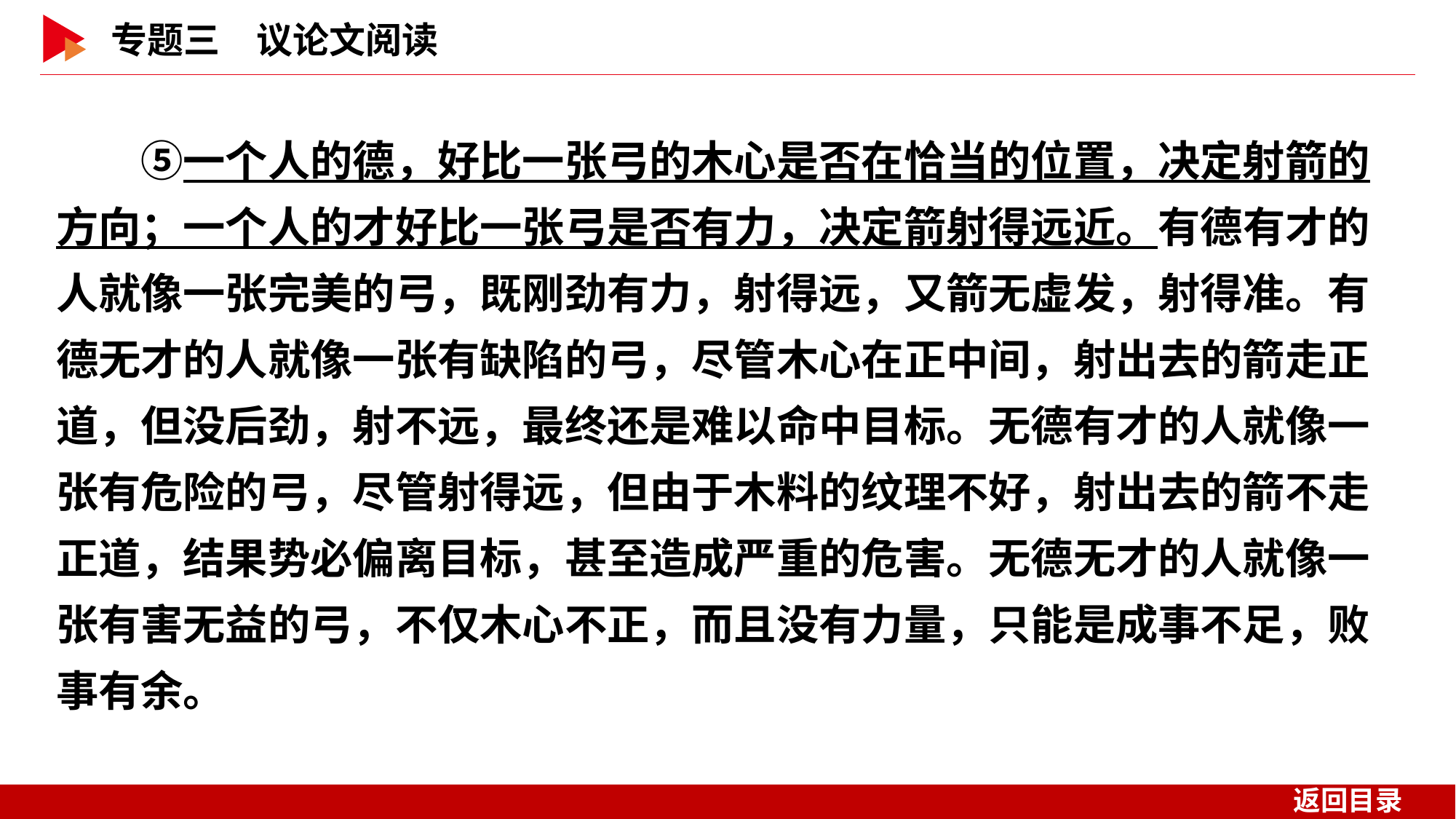

⑤一个人的德，好比一张弓的木心是否在恰当的位置，决定射箭的方向；一个人的才好比一张弓是否有力，决定箭射得远近。有德有才的人就像一张完美的弓，既刚劲有力，射得远，又箭无虚发，射得准。有德无才的人就像一张有缺陷的弓，尽管木心在正中间，射出去的箭走正道，但没后劲，射不远，最终还是难以命中目标。无德有才的人就像一张有危险的弓，尽管射得远，但由于木料的纹理不好，射出去的箭不走正道，结果势必偏离目标，甚至造成严重的危害。无德无才的人就像一张有害无益的弓，不仅木心不正，而且没有力量，只能是成事不足，败事有余。